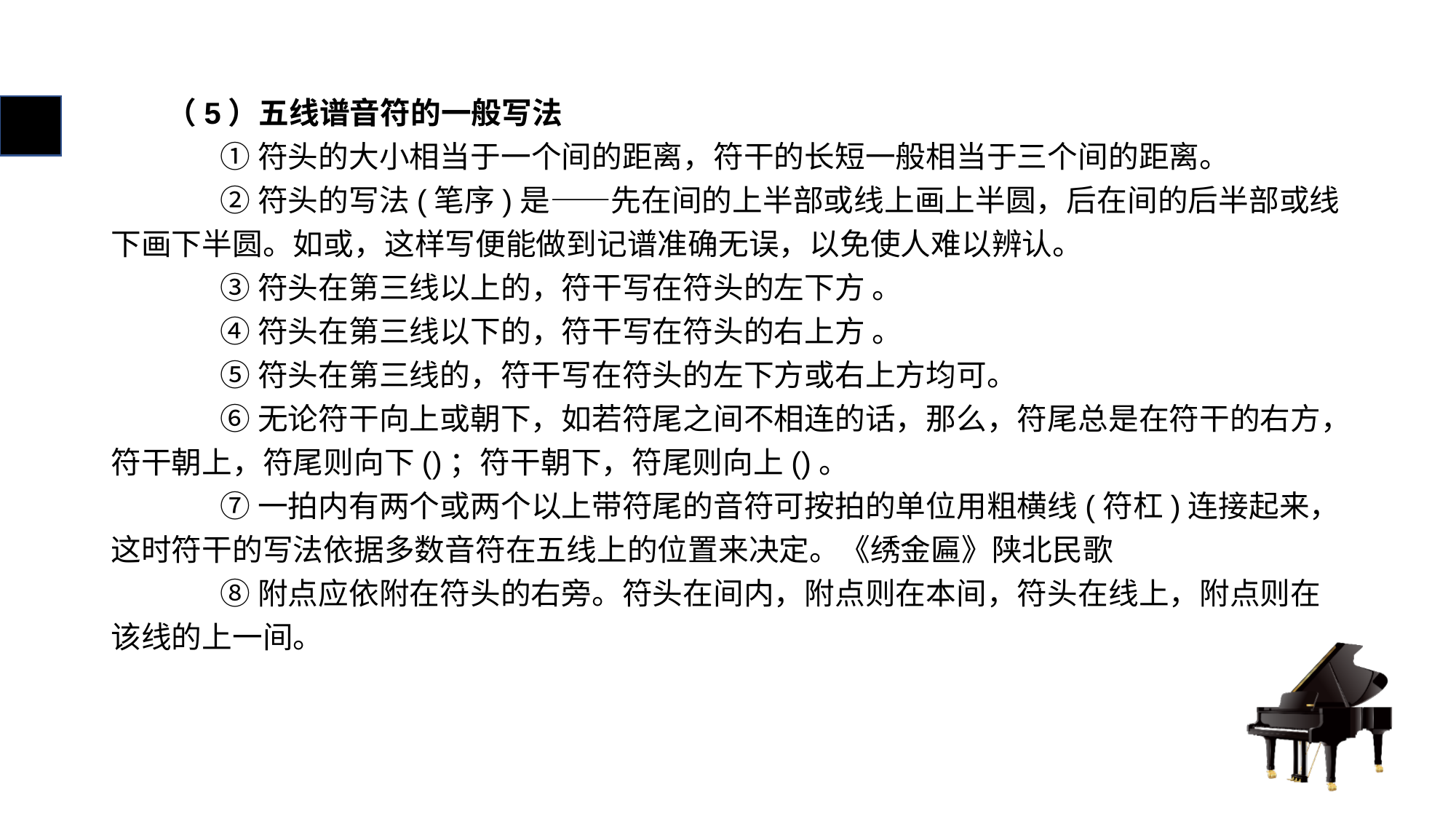

# （5）五线谱音符的一般写法
	①符头的大小相当于一个间的距离，符干的长短一般相当于三个间的距离。
	②符头的写法(笔序)是——先在间的上半部或线上画上半圆，后在间的后半部或线下画下半圆。如或，这样写便能做到记谱准确无误，以免使人难以辨认。
	③符头在第三线以上的，符干写在符头的左下方 。
	④符头在第三线以下的，符干写在符头的右上方 。
	⑤符头在第三线的，符干写在符头的左下方或右上方均可。
	⑥无论符干向上或朝下，如若符尾之间不相连的话，那么，符尾总是在符干的右方，符干朝上，符尾则向下()；符干朝下，符尾则向上()。
	⑦一拍内有两个或两个以上带符尾的音符可按拍的单位用粗横线(符杠)连接起来，这时符干的写法依据多数音符在五线上的位置来决定。《绣金匾》陕北民歌
	⑧附点应依附在符头的右旁。符头在间内，附点则在本间，符头在线上，附点则在该线的上一间。